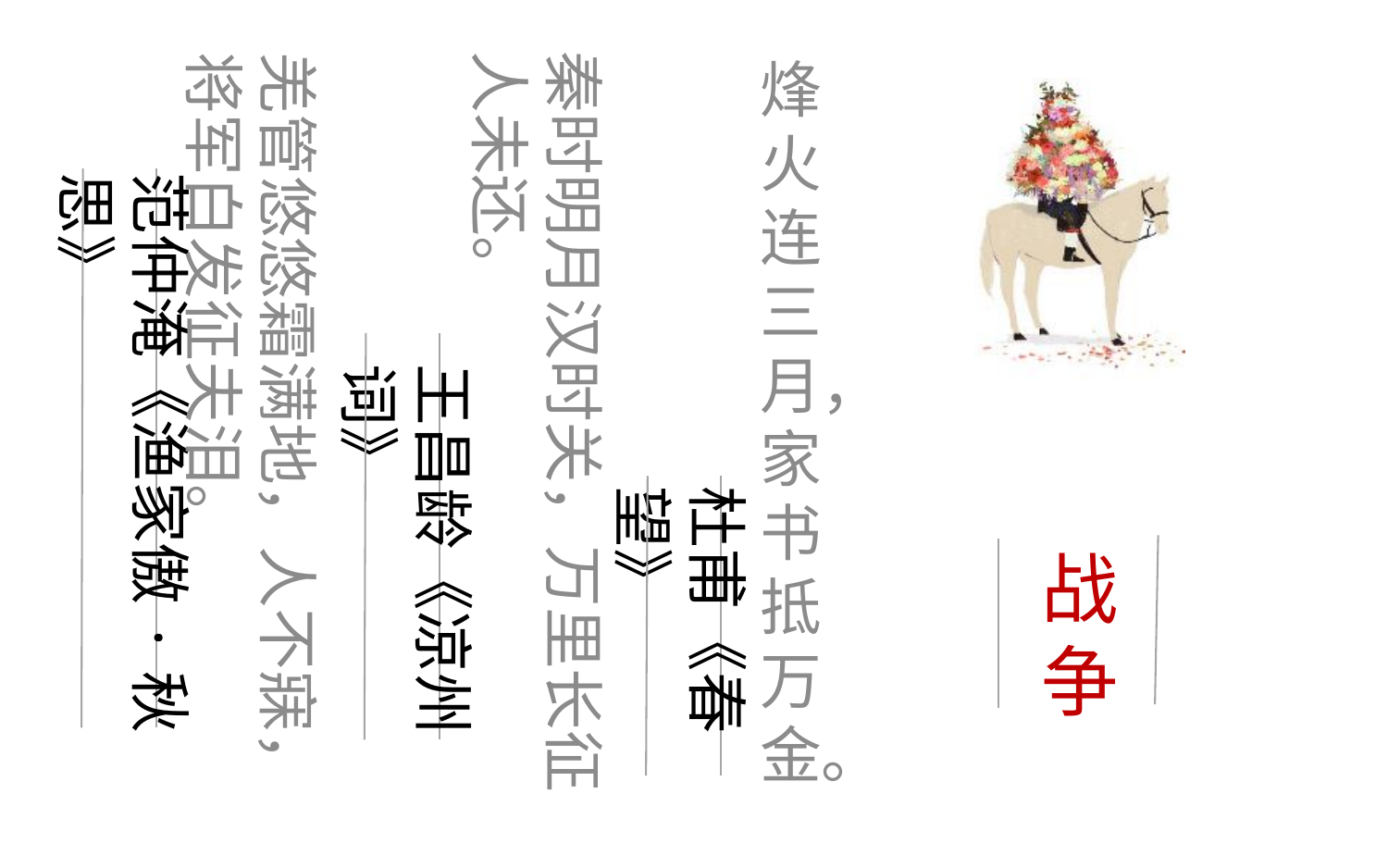

烽火连三月，家书抵万金。
秦时明月汉时关，万里长征人未还。
羌管悠悠霜满地，人不寐，将军白发征夫泪。
范仲淹《渔家傲·秋思》
王昌龄《凉州词》
杜甫《春望》
战争